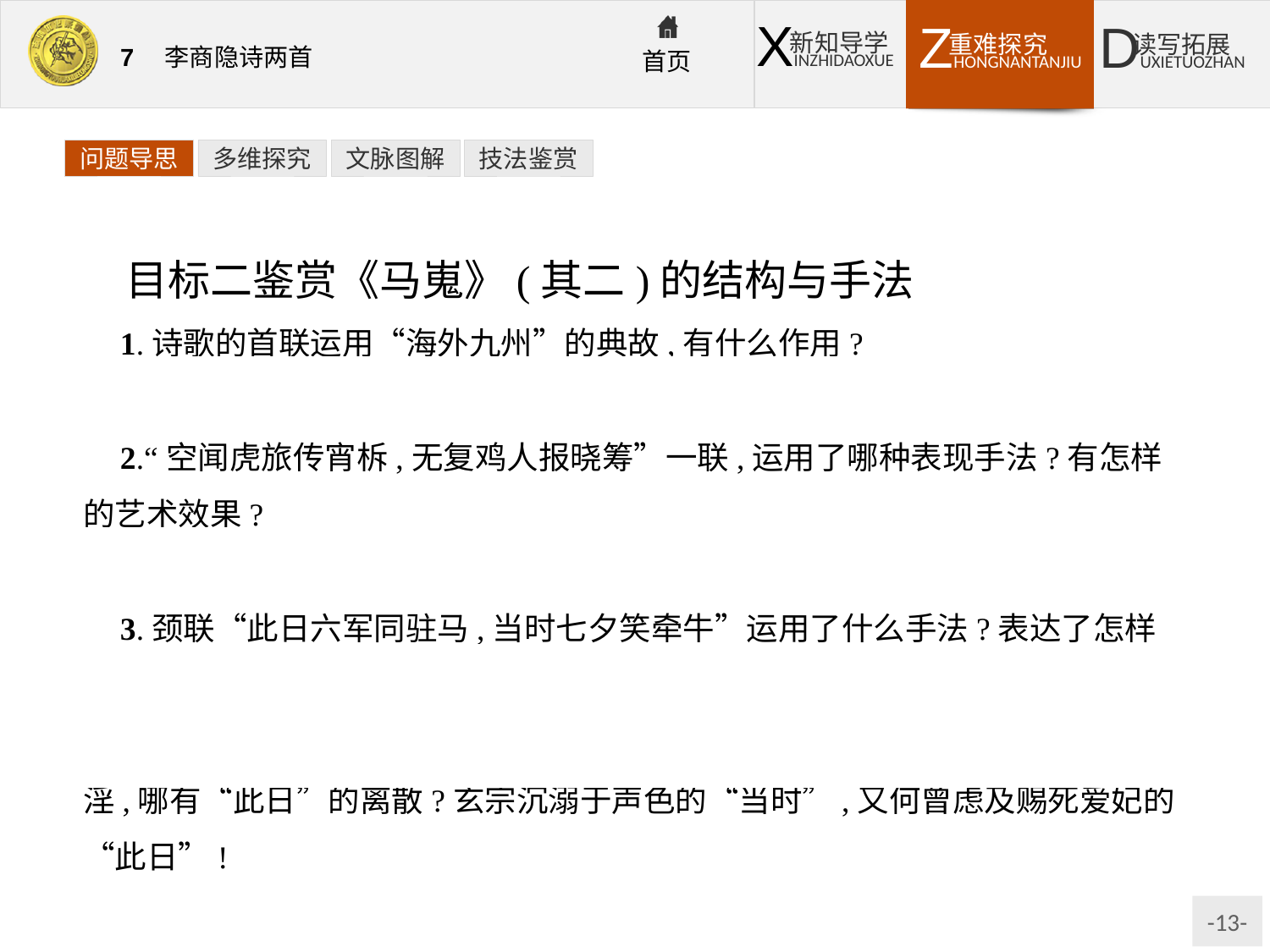

问题导思
多维探究
文脉图解
技法鉴赏
目标二鉴赏《马嵬》(其二)的结构与手法
1.诗歌的首联运用“海外九州”的典故,有什么作用?
提示:引出玄宗和杨贵妃的故事,讽刺唐玄宗的痴心妄想。
2.“空闻虎旅传宵柝,无复鸡人报晓筹”一联,运用了哪种表现手法?有怎样的艺术效果?
提示:运用了对比的手法。突出了唐玄宗昔安今危、昔乐今苦的生活境遇。
3.颈联“此日六军同驻马,当时七夕笑牵牛”运用了什么手法?表达了怎样的意思?
提示:运用了对比反讽的手法。“此日”与“当时”对比,没有“当时”的荒淫,哪有“此日”的离散?玄宗沉溺于声色的“当时”,又何曾虑及赐死爱妃的“此日”!